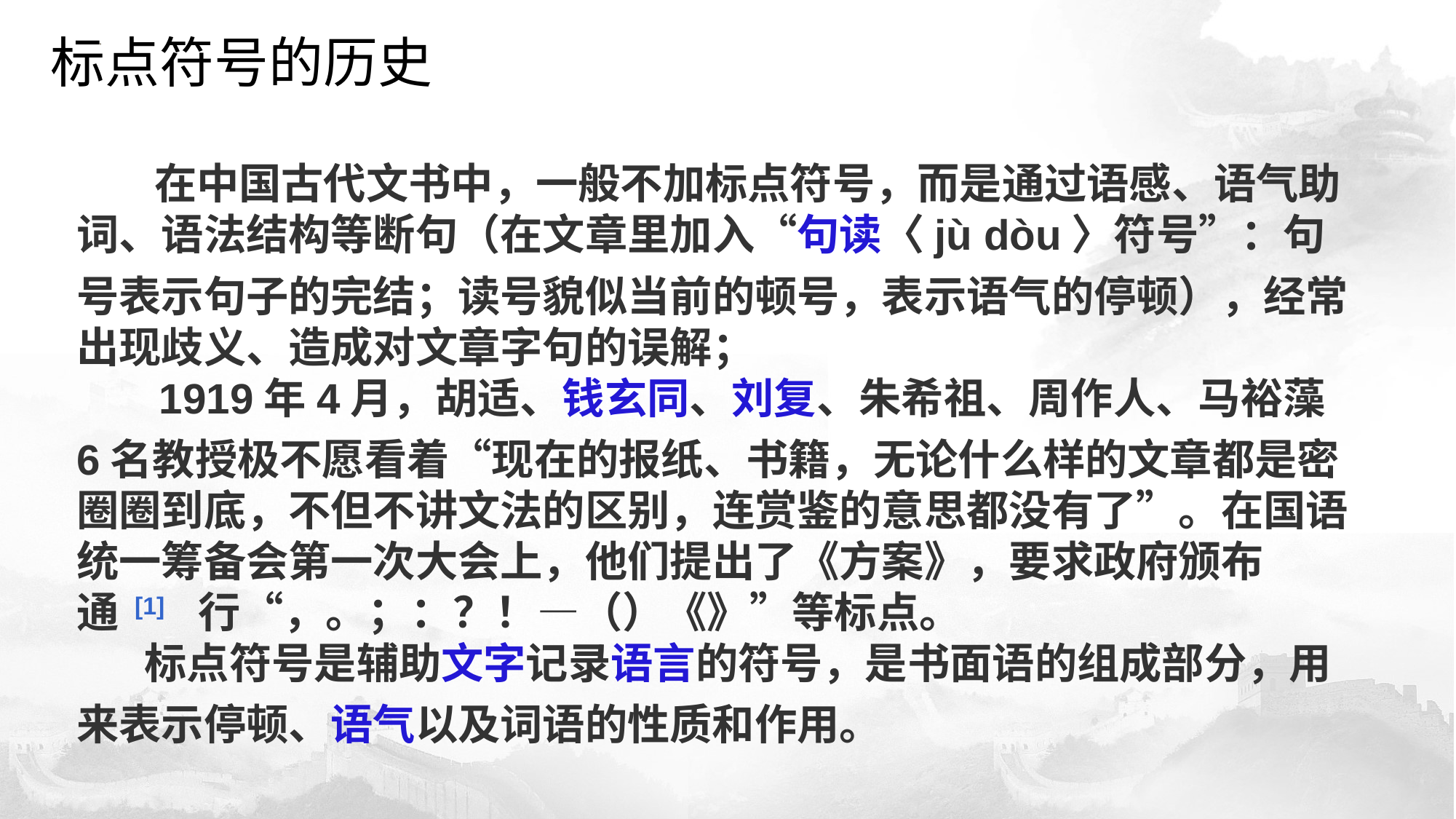

标点符号的历史
       在中国古代文书中，一般不加标点符号，而是通过语感、语气助词、语法结构等断句（在文章里加入“句读〈jù dòu〉符号”：句号表示句子的完结；读号貌似当前的顿号，表示语气的停顿），经常出现歧义、造成对文章字句的误解；
       1919年4月，胡适、钱玄同、刘复、朱希祖、周作人、马裕藻6名教授极不愿看着“现在的报纸、书籍，无论什么样的文章都是密圈圈到底，不但不讲文法的区别，连赏鉴的意思都没有了”。在国语统一筹备会第一次大会上，他们提出了《方案》，要求政府颁布通 [1]  行“，。；：？！—（）《》”等标点。
      标点符号是辅助文字记录语言的符号，是书面语的组成部分，用来表示停顿、语气以及词语的性质和作用。